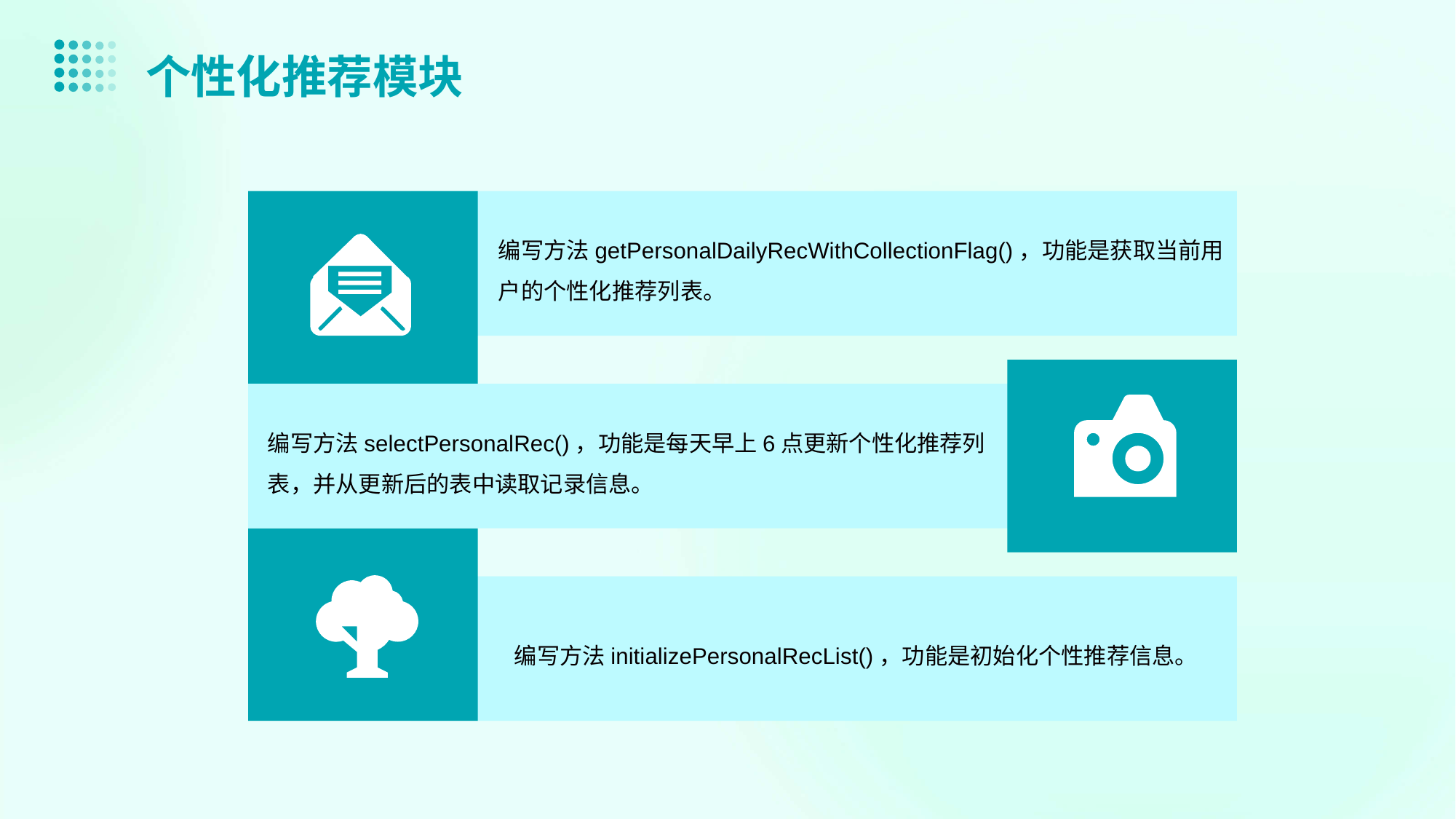

个性化推荐模块

编写方法getPersonalDailyRecWithCollectionFlag()，功能是获取当前用户的个性化推荐列表。

编写方法selectPersonalRec()，功能是每天早上6点更新个性化推荐列表，并从更新后的表中读取记录信息。

编写方法initializePersonalRecList()，功能是初始化个性推荐信息。